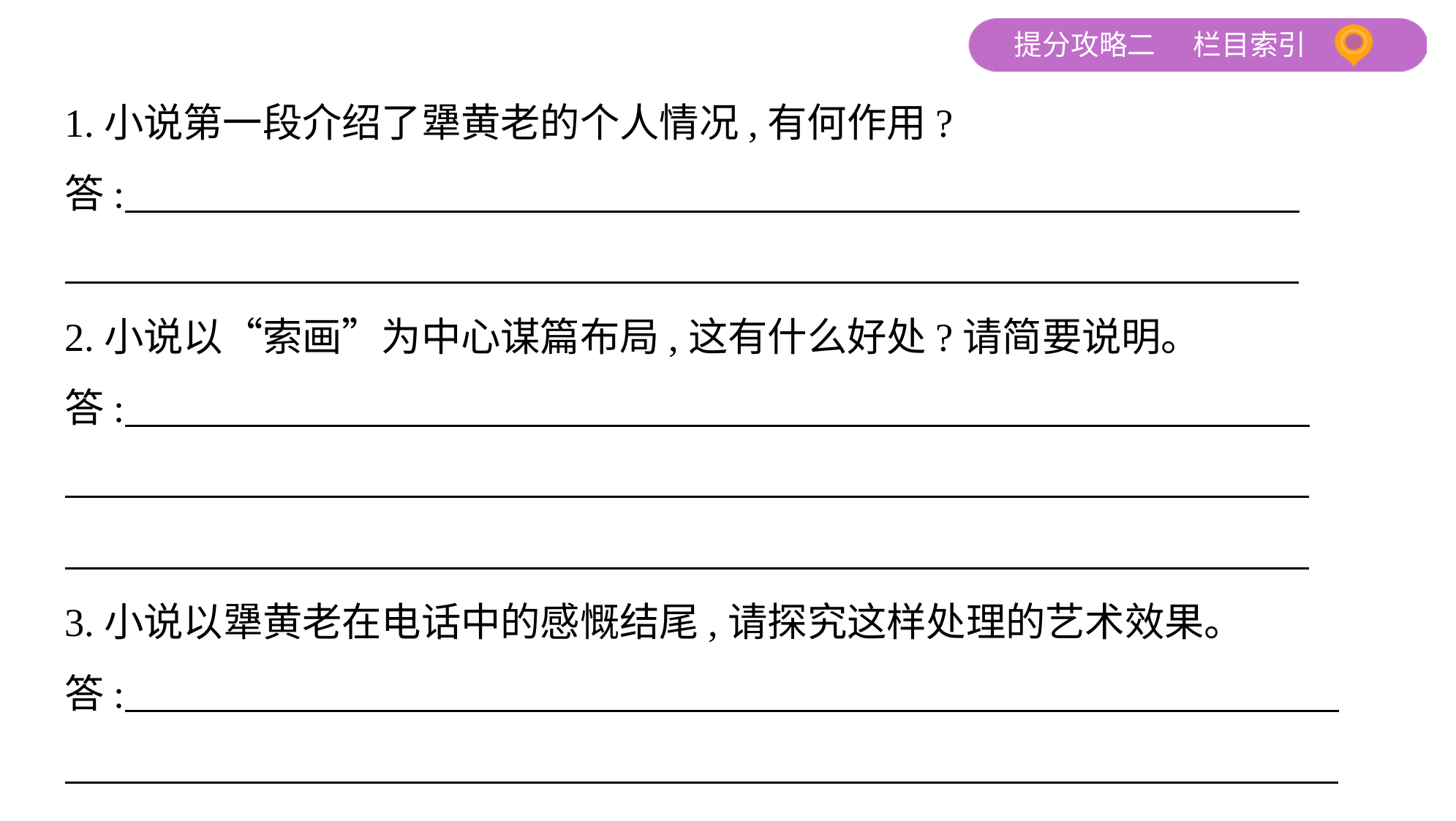

1.小说第一段介绍了犟黄老的个人情况,有何作用?
答:

2.小说以“索画”为中心谋篇布局,这有什么好处?请简要说明。
答:

3.小说以犟黄老在电话中的感慨结尾,请探究这样处理的艺术效果。
答: